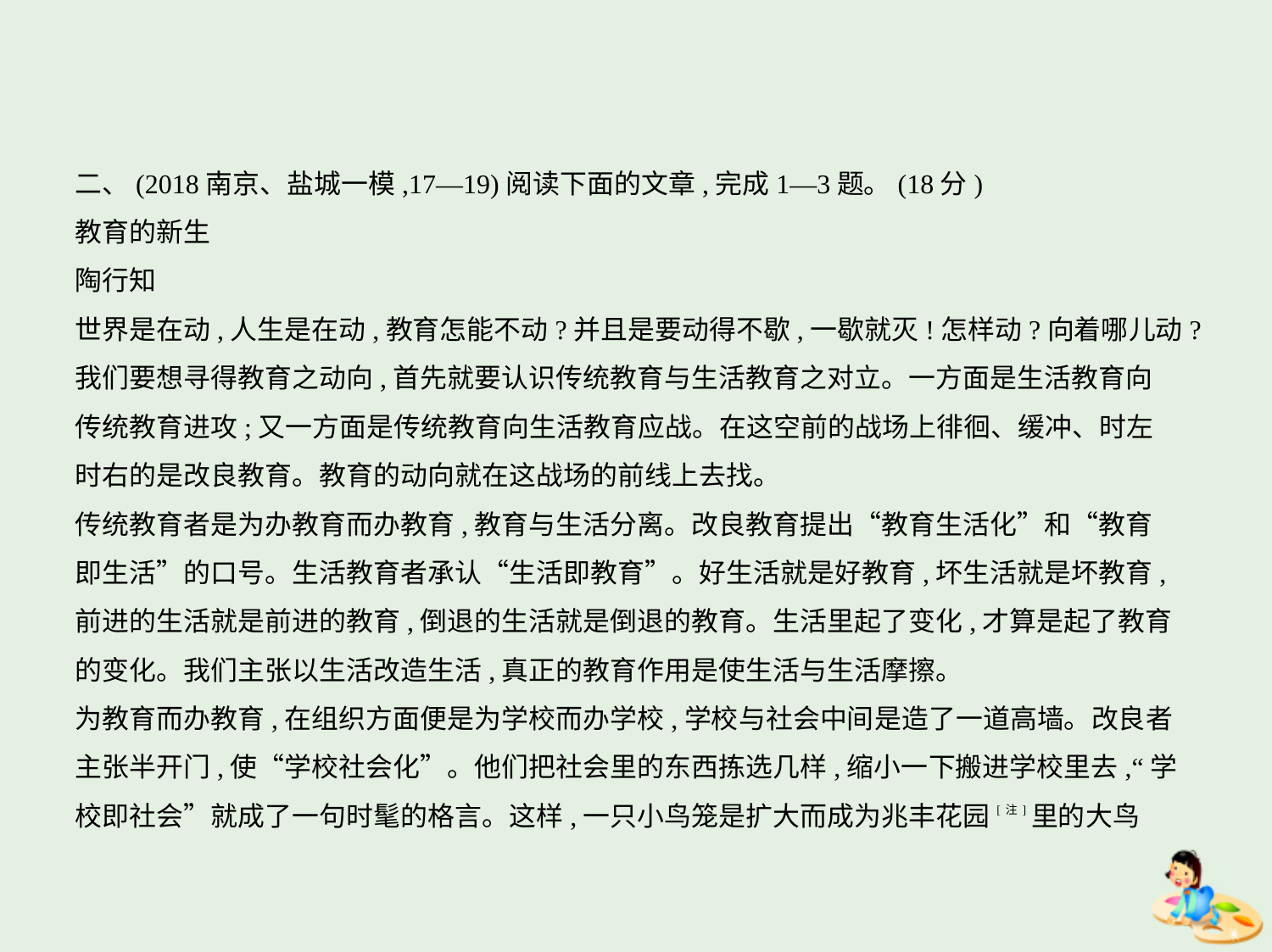

二、(2018南京、盐城一模,17—19)阅读下面的文章,完成1—3题。(18分)
教育的新生
陶行知
世界是在动,人生是在动,教育怎能不动?并且是要动得不歇,一歇就灭!怎样动?向着哪儿动?
我们要想寻得教育之动向,首先就要认识传统教育与生活教育之对立。一方面是生活教育向
传统教育进攻;又一方面是传统教育向生活教育应战。在这空前的战场上徘徊、缓冲、时左
时右的是改良教育。教育的动向就在这战场的前线上去找。
传统教育者是为办教育而办教育,教育与生活分离。改良教育提出“教育生活化”和“教育
即生活”的口号。生活教育者承认“生活即教育”。好生活就是好教育,坏生活就是坏教育,
前进的生活就是前进的教育,倒退的生活就是倒退的教育。生活里起了变化,才算是起了教育
的变化。我们主张以生活改造生活,真正的教育作用是使生活与生活摩擦。
为教育而办教育,在组织方面便是为学校而办学校,学校与社会中间是造了一道高墙。改良者
主张半开门,使“学校社会化”。他们把社会里的东西拣选几样,缩小一下搬进学校里去,“学
校即社会”就成了一句时髦的格言。这样,一只小鸟笼是扩大而成为兆丰花园[注]里的大鸟